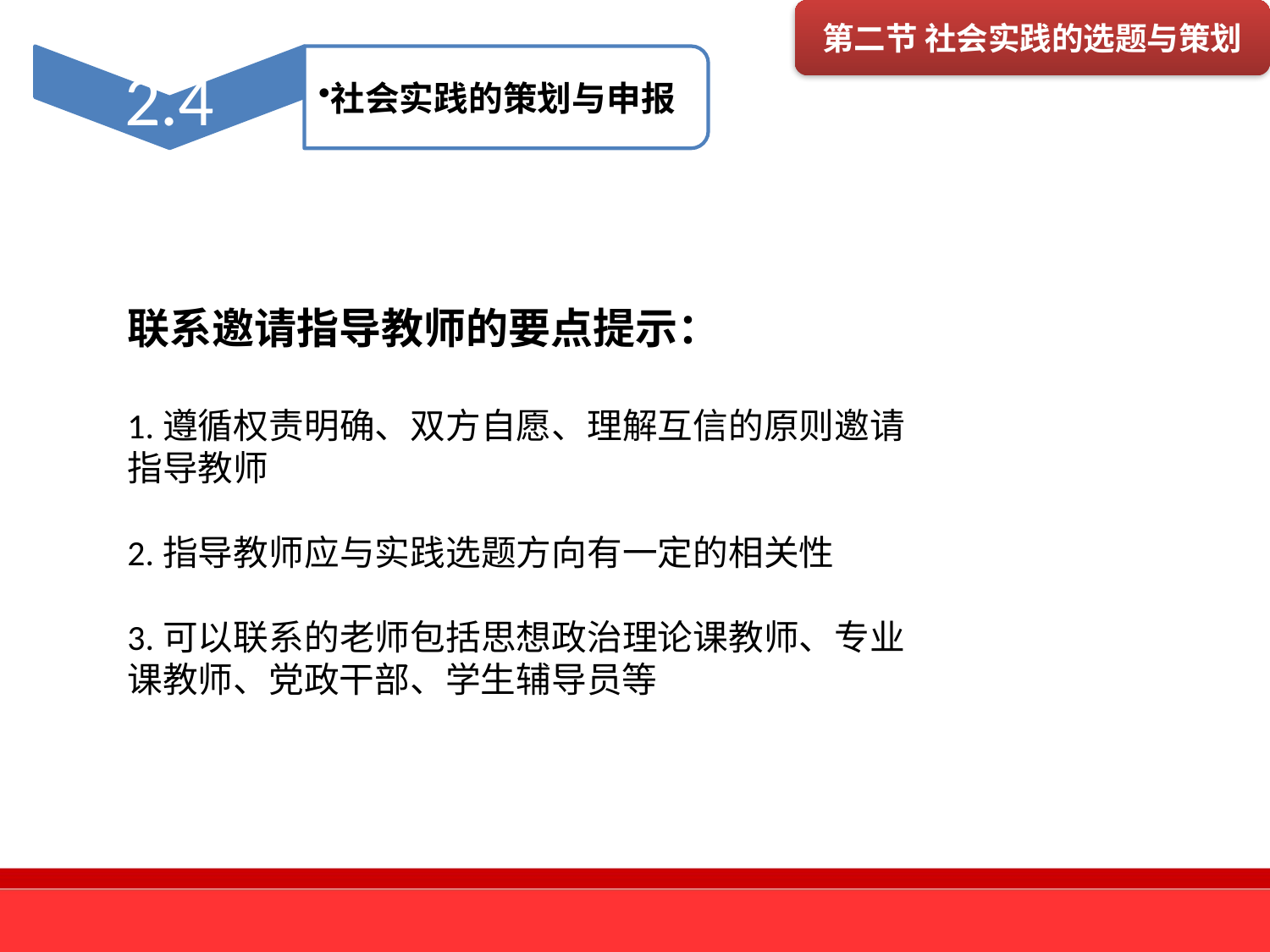

第二节 社会实践的选题与策划
社会实践的策划与申报
2.4
联系邀请指导教师的要点提示：

1.遵循权责明确、双方自愿、理解互信的原则邀请指导教师

2.指导教师应与实践选题方向有一定的相关性

3.可以联系的老师包括思想政治理论课教师、专业课教师、党政干部、学生辅导员等